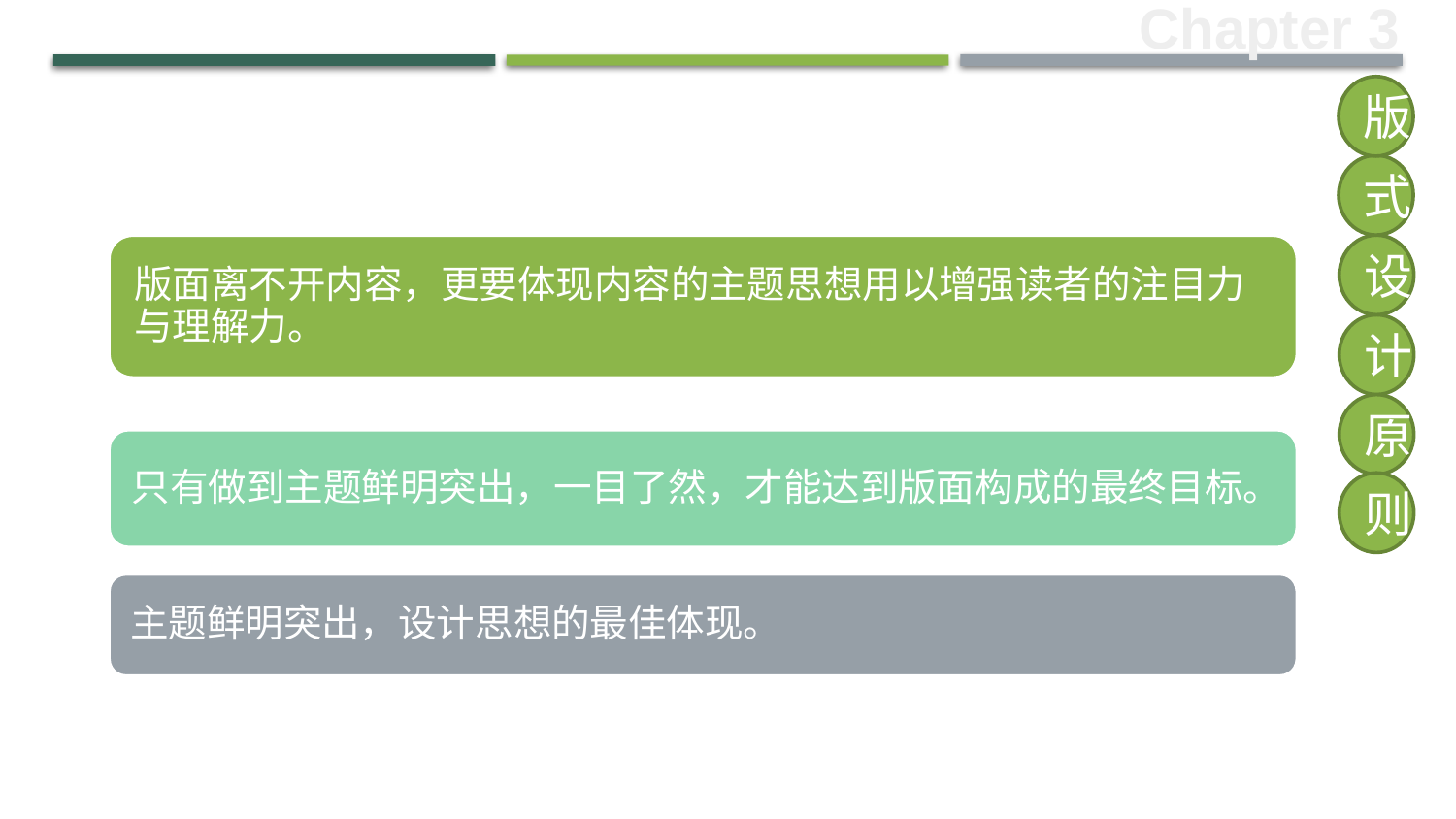

Chapter 3
版
式
版面离不开内容，更要体现内容的主题思想用以增强读者的注目力与理解力。
只有做到主题鲜明突出，一目了然，才能达到版面构成的最终目标。
主题鲜明突出，设计思想的最佳体现。
设
计
原
则